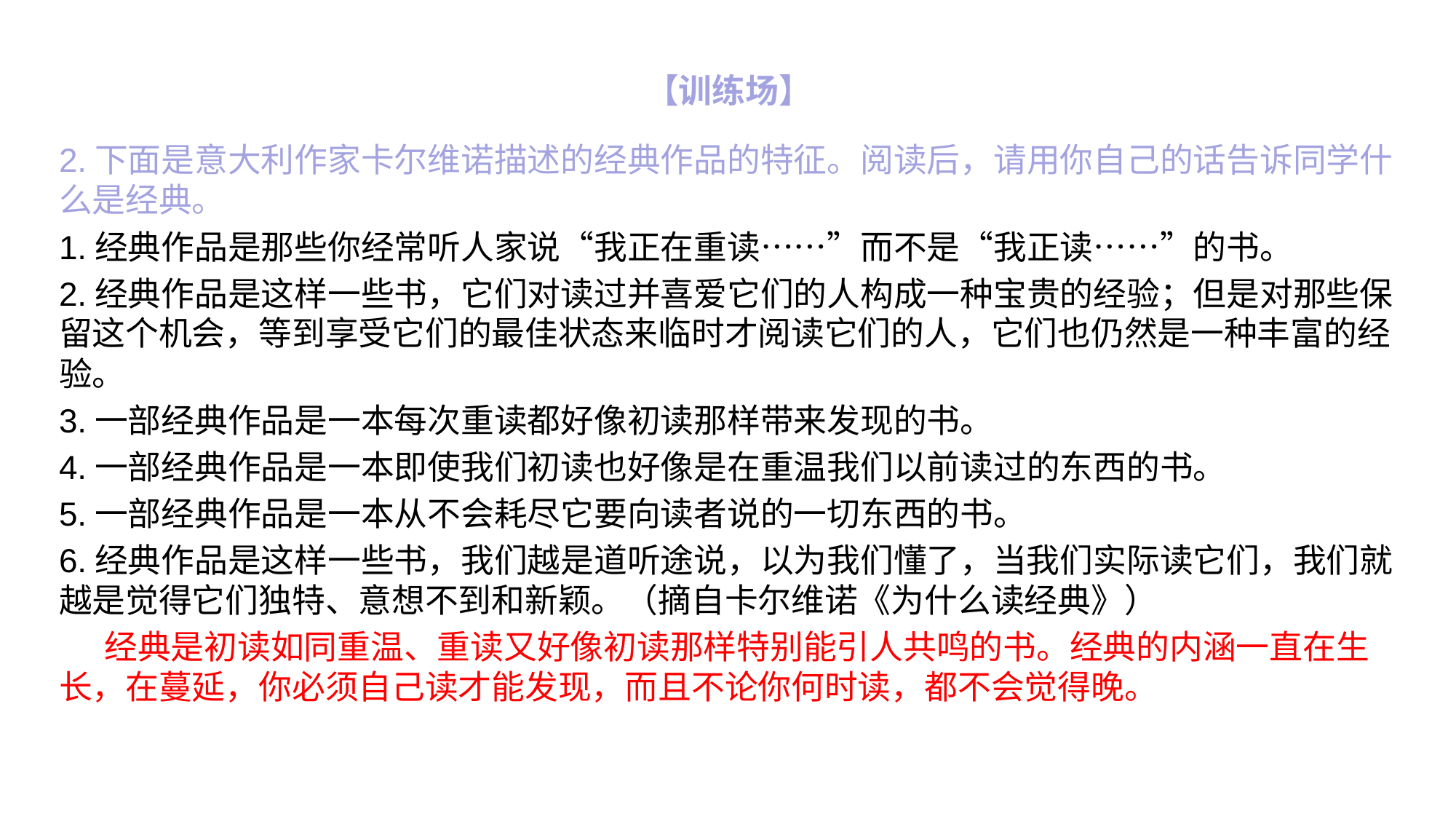

# 【训练场】
2.下面是意大利作家卡尔维诺描述的经典作品的特征。阅读后，请用你自己的话告诉同学什么是经典。
1.经典作品是那些你经常听人家说“我正在重读……”而不是“我正读……”的书。
2.经典作品是这样一些书，它们对读过并喜爱它们的人构成一种宝贵的经验；但是对那些保留这个机会，等到享受它们的最佳状态来临时才阅读它们的人，它们也仍然是一种丰富的经验。
3.一部经典作品是一本每次重读都好像初读那样带来发现的书。
4.一部经典作品是一本即使我们初读也好像是在重温我们以前读过的东西的书。
5.一部经典作品是一本从不会耗尽它要向读者说的一切东西的书。
6.经典作品是这样一些书，我们越是道听途说，以为我们懂了，当我们实际读它们，我们就越是觉得它们独特、意想不到和新颖。（摘自卡尔维诺《为什么读经典》）
     经典是初读如同重温、重读又好像初读那样特别能引人共鸣的书。经典的内涵一直在生长，在蔓延，你必须自己读才能发现，而且不论你何时读，都不会觉得晚。